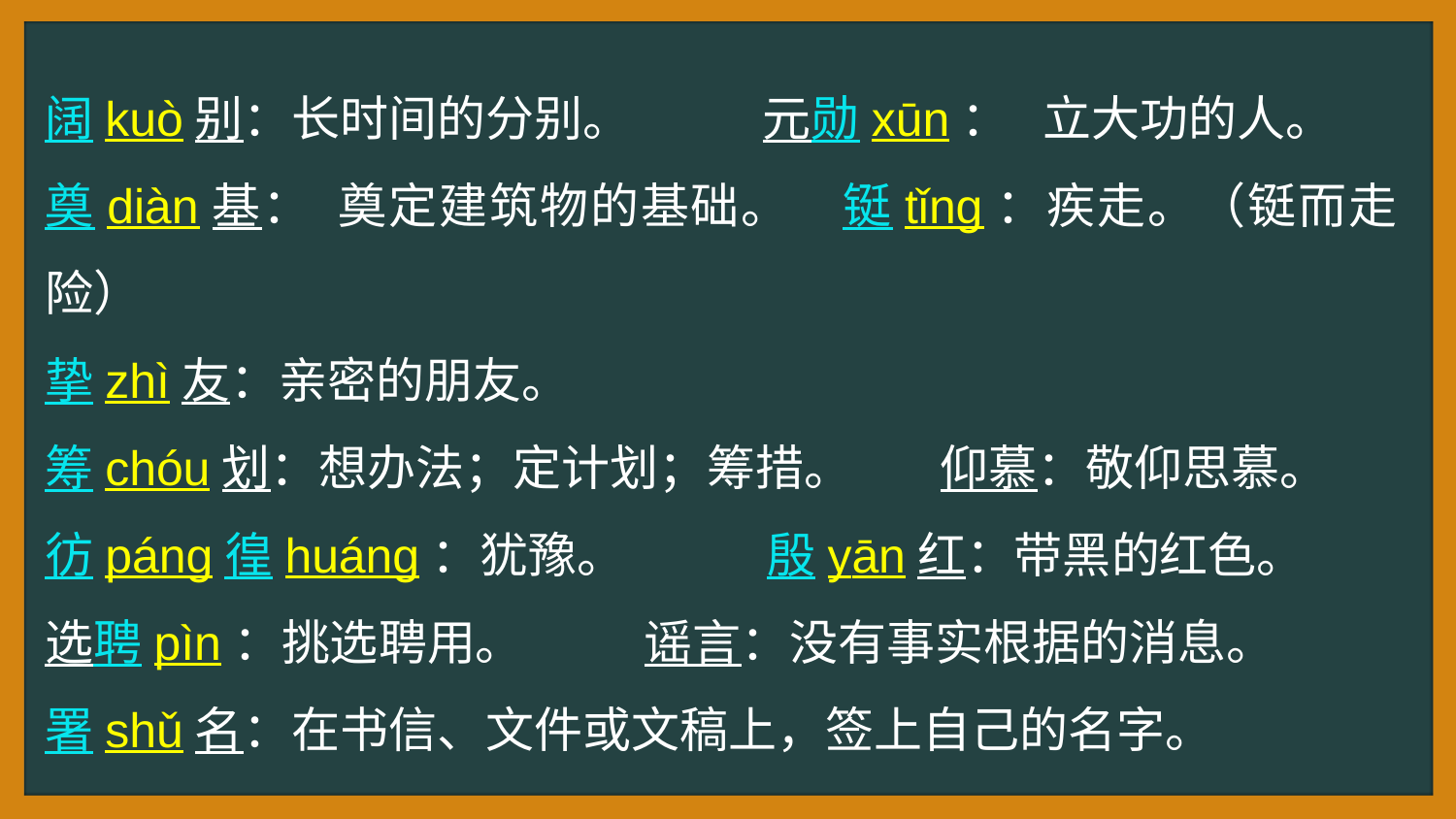

阔kuò别：长时间的分别。            元勋xūn：   立大功的人。
奠diàn基：  奠定建筑物的基础。    铤tǐnɡ：疾走。（铤而走险）
挚zhì友：亲密的朋友。
筹chóu划：想办法；定计划；筹措。        仰慕：敬仰思慕。
彷pánɡ徨huánɡ：犹豫。             殷yān红：带黑的红色。
选聘pìn：挑选聘用。           谣言：没有事实根据的消息。
署shǔ名：在书信、文件或文稿上，签上自己的名字。